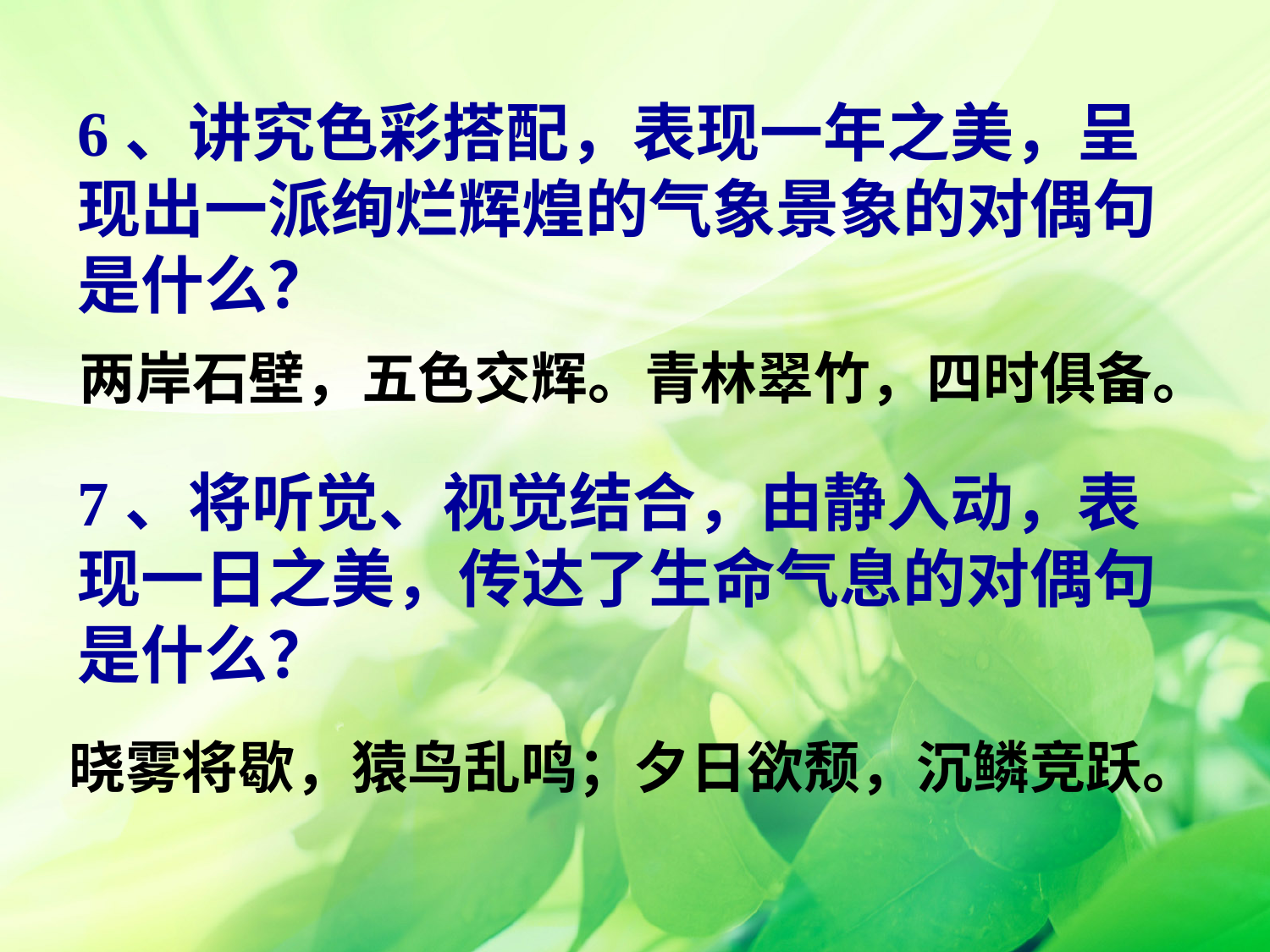

6、讲究色彩搭配，表现一年之美，呈现出一派绚烂辉煌的气象景象的对偶句是什么？

两岸石壁，五色交辉。青林翠竹，四时俱备。
7、将听觉、视觉结合，由静入动，表现一日之美，传达了生命气息的对偶句是什么？
晓雾将歇，猿鸟乱鸣；夕日欲颓，沉鳞竞跃。